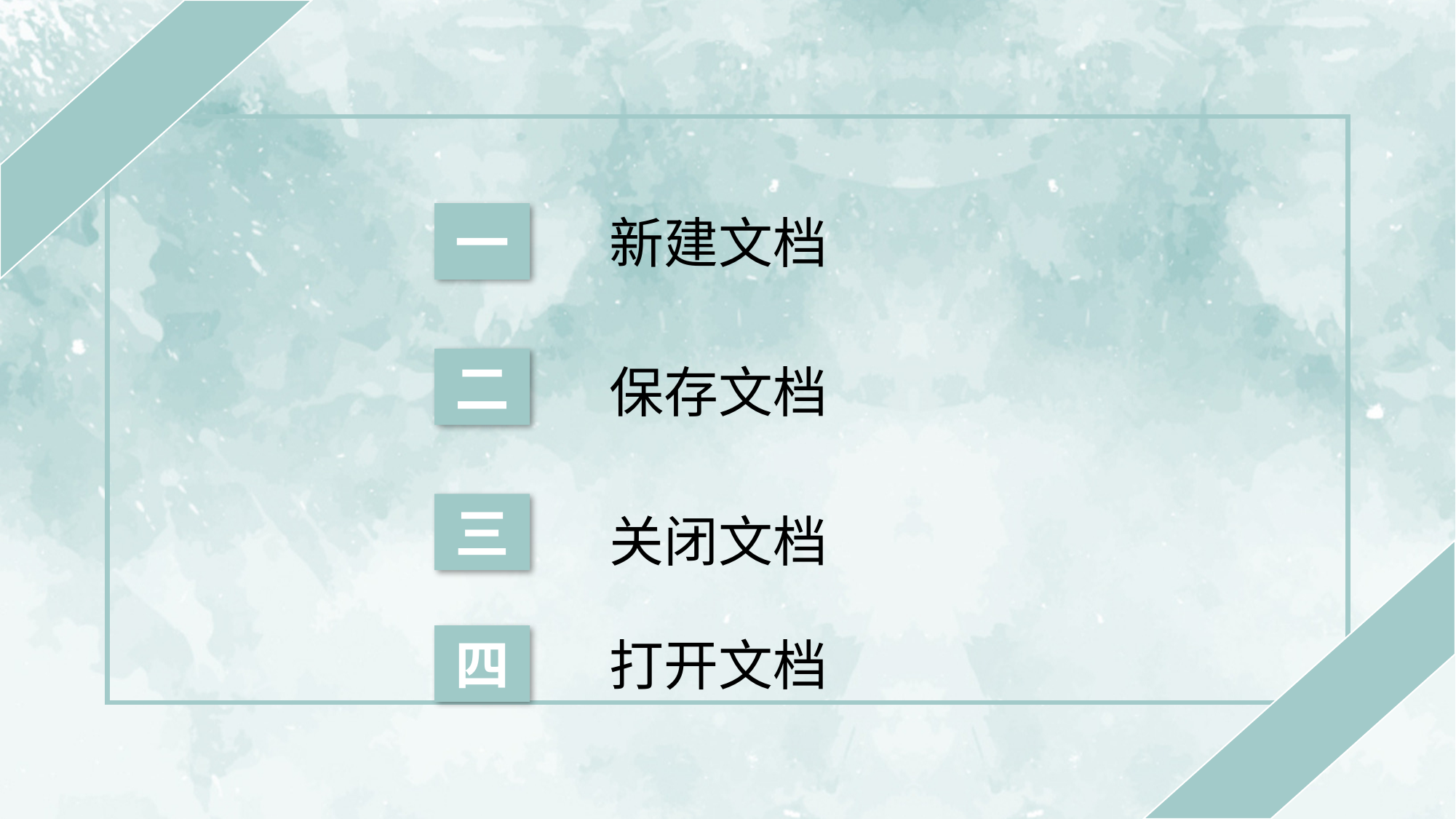

新建文档
一
二
保存文档
三
关闭文档
打开文档
四